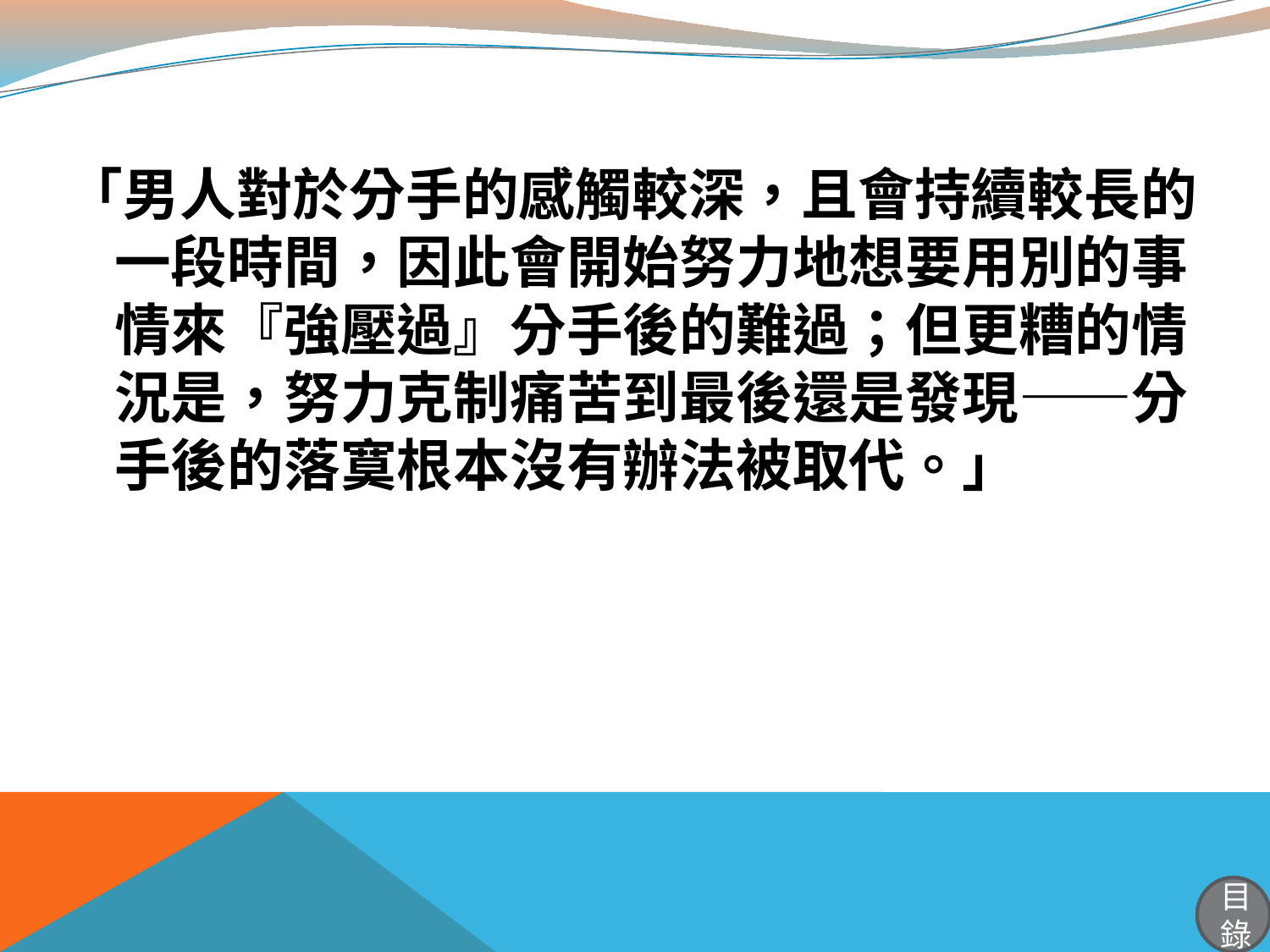

#
「男人對於分手的感觸較深，且會持續較長的一段時間，因此會開始努力地想要用別的事情來『強壓過』分手後的難過；但更糟的情況是，努力克制痛苦到最後還是發現——分手後的落寞根本沒有辦法被取代。」